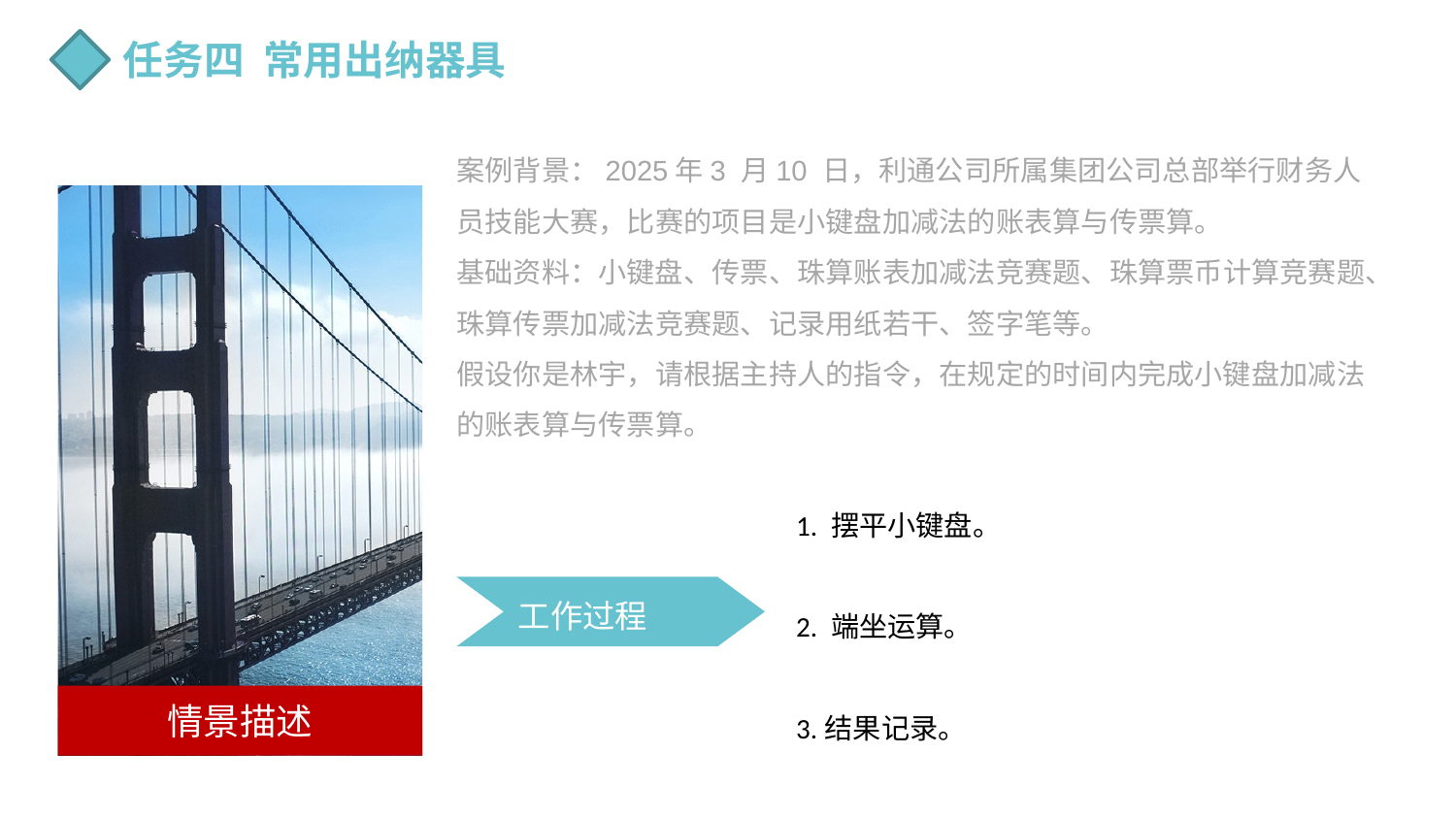

任务四  常用出纳器具

案例背景：2025年3 月10 日，利通公司所属集团公司总部举行财务人员技能大赛，比赛的项目是小键盘加减法的账表算与传票算。
基础资料：小键盘、传票、珠算账表加减法竞赛题、珠算票币计算竞赛题、珠算传票加减法竞赛题、记录用纸若干、签字笔等。
假设你是林宇，请根据主持人的指令，在规定的时间内完成小键盘加减法的账表算与传票算。

情景描述
1. 摆平小键盘。
2. 端坐运算。
3.结果记录。
工作过程